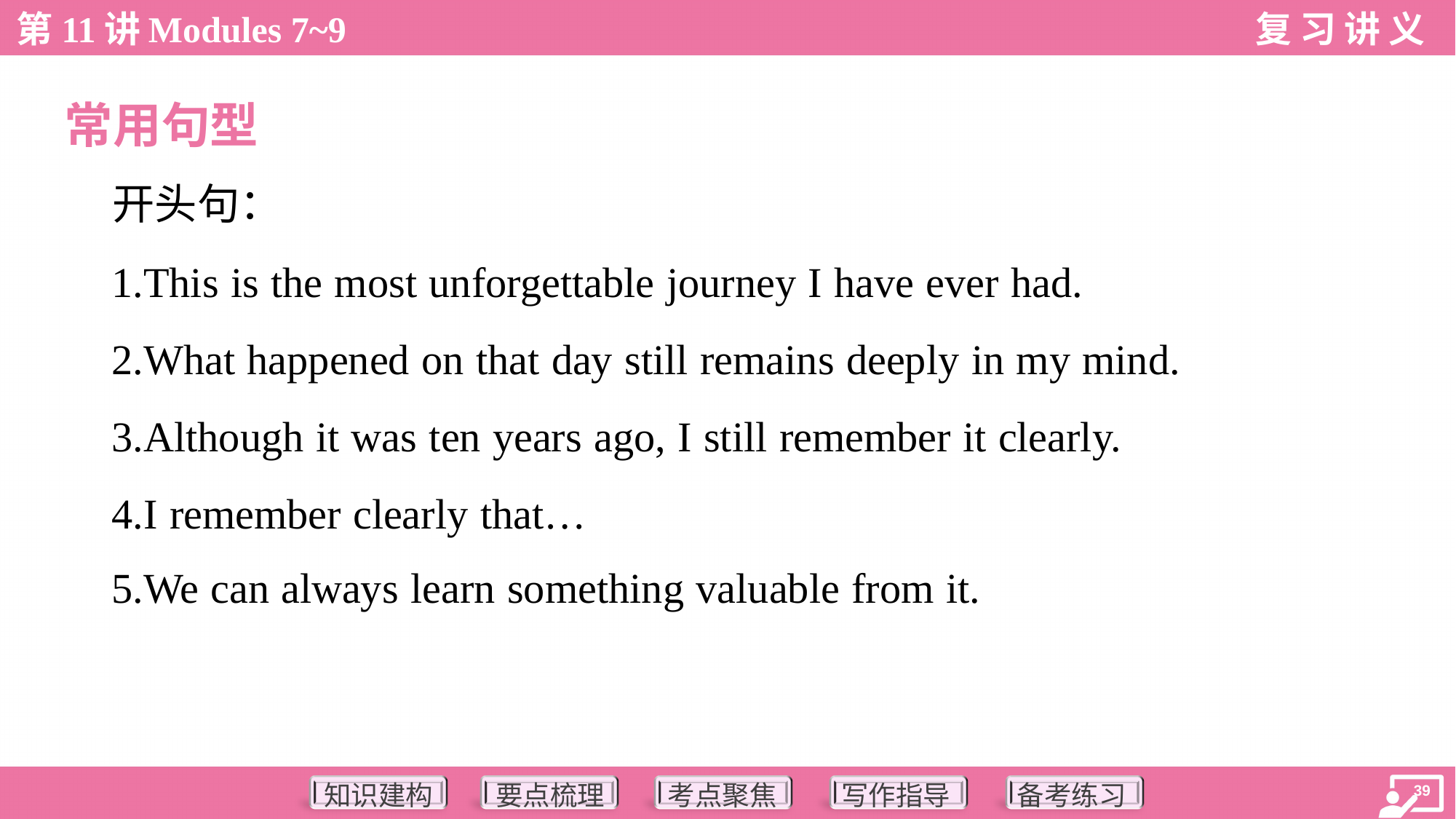

常用句型
    开头句：
    1.This is the most unforgettable journey I have ever had.
    2.What happened on that day still remains deeply in my mind.
    3.Although it was ten years ago, I still remember it clearly.
    4.I remember clearly that…
    5.We can always learn something valuable from it.